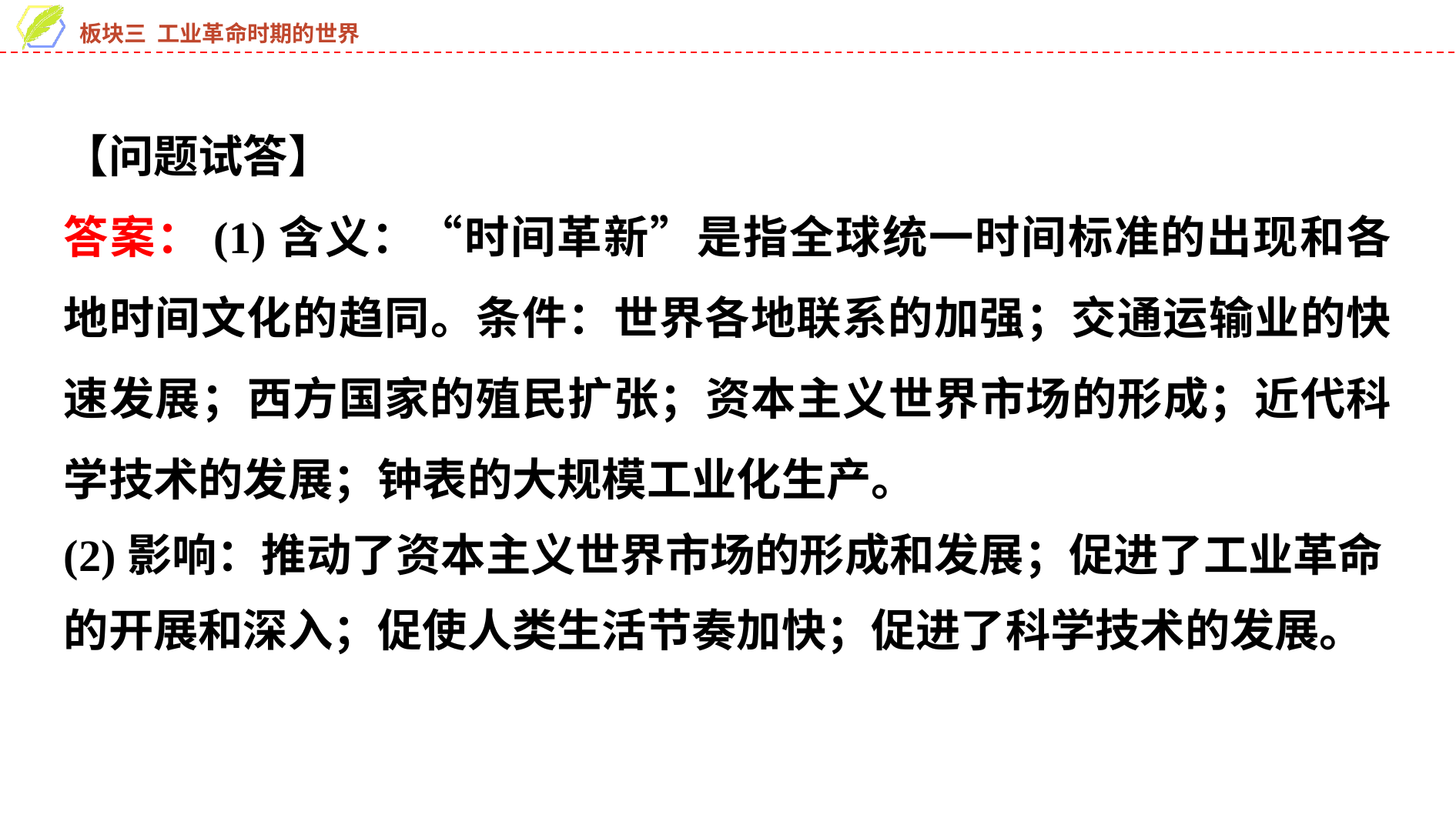

【问题试答】
答案：(1)含义：“时间革新”是指全球统一时间标准的出现和各地时间文化的趋同。条件：世界各地联系的加强；交通运输业的快速发展；西方国家的殖民扩张；资本主义世界市场的形成；近代科学技术的发展；钟表的大规模工业化生产。
(2)影响：推动了资本主义世界市场的形成和发展；促进了工业革命的开展和深入；促使人类生活节奏加快；促进了科学技术的发展。